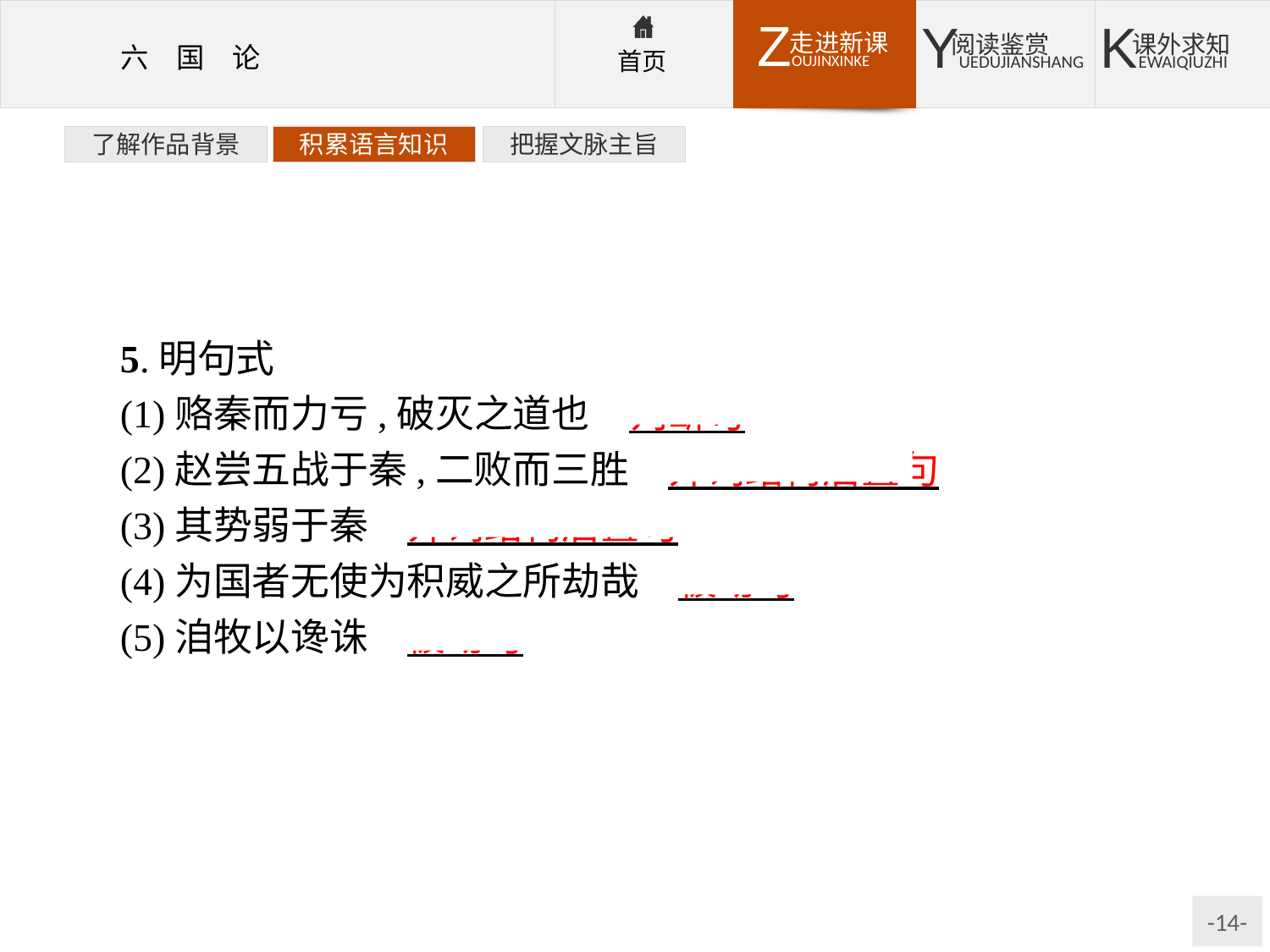

了解作品背景
积累语言知识
把握文脉主旨
5.明句式
(1)赂秦而力亏,破灭之道也　判断句
(2)赵尝五战于秦,二败而三胜　介词结构后置句
(3)其势弱于秦　介词结构后置句
(4)为国者无使为积威之所劫哉　被动句
(5)洎牧以谗诛　被动句